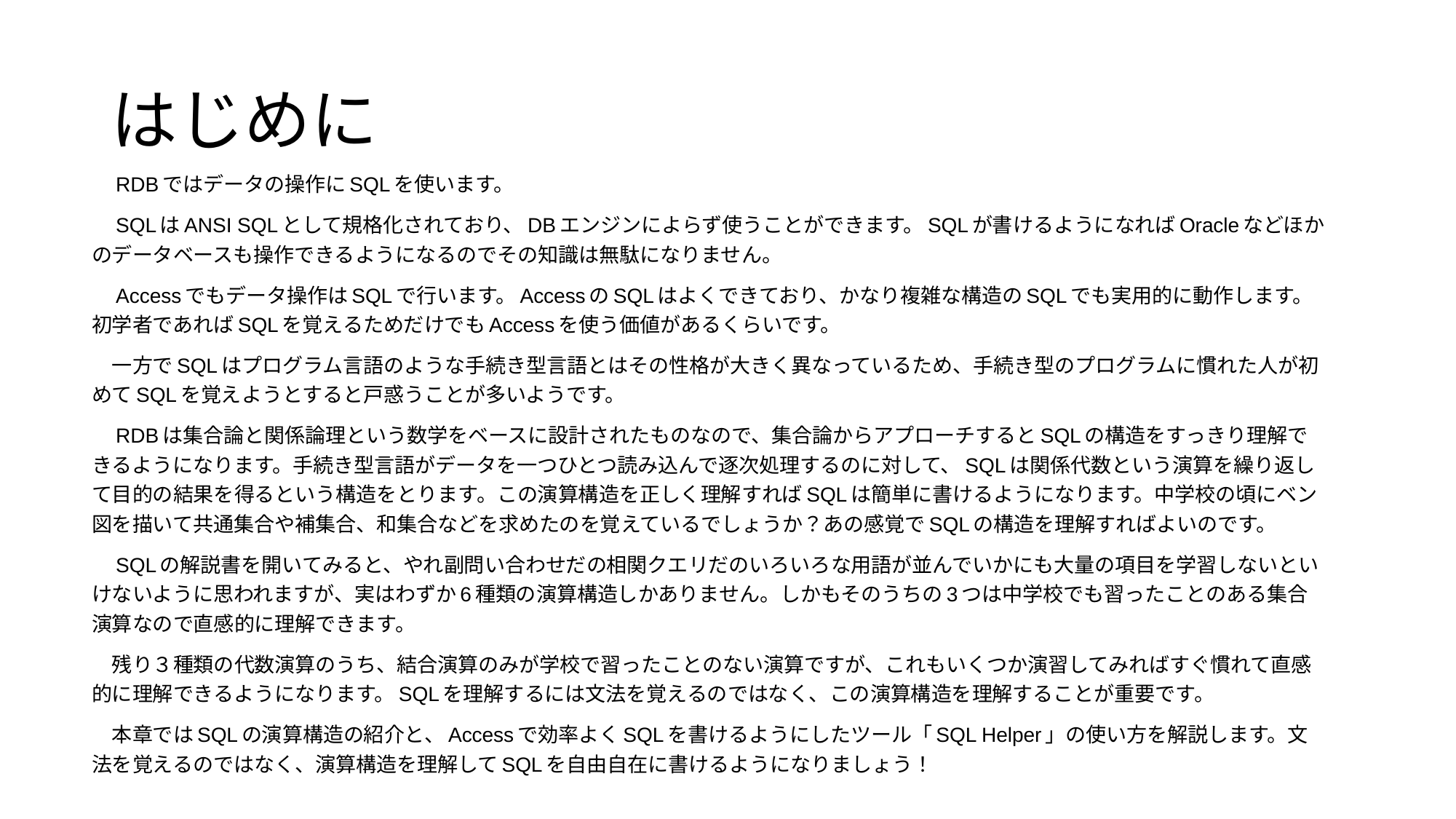

# はじめに
　RDBではデータの操作にSQLを使います。
　SQLはANSI SQLとして規格化されており、DBエンジンによらず使うことができます。SQLが書けるようになればOracleなどほかのデータベースも操作できるようになるのでその知識は無駄になりません。
　Accessでもデータ操作はSQLで行います。AccessのSQLはよくできており、かなり複雑な構造のSQLでも実用的に動作します。初学者であればSQLを覚えるためだけでもAccessを使う価値があるくらいです。
　一方でSQLはプログラム言語のような手続き型言語とはその性格が大きく異なっているため、手続き型のプログラムに慣れた人が初めてSQLを覚えようとすると戸惑うことが多いようです。
　RDBは集合論と関係論理という数学をベースに設計されたものなので、集合論からアプローチするとSQLの構造をすっきり理解できるようになります。手続き型言語がデータを一つひとつ読み込んで逐次処理するのに対して、SQLは関係代数という演算を繰り返して目的の結果を得るという構造をとります。この演算構造を正しく理解すればSQLは簡単に書けるようになります。中学校の頃にベン図を描いて共通集合や補集合、和集合などを求めたのを覚えているでしょうか？あの感覚でSQLの構造を理解すればよいのです。
　SQLの解説書を開いてみると、やれ副問い合わせだの相関クエリだのいろいろな用語が並んでいかにも大量の項目を学習しないといけないように思われますが、実はわずか6種類の演算構造しかありません。しかもそのうちの3つは中学校でも習ったことのある集合演算なので直感的に理解できます。
　残り３種類の代数演算のうち、結合演算のみが学校で習ったことのない演算ですが、これもいくつか演習してみればすぐ慣れて直感的に理解できるようになります。SQLを理解するには文法を覚えるのではなく、この演算構造を理解することが重要です。
　本章ではSQLの演算構造の紹介と、Accessで効率よくSQLを書けるようにしたツール「SQL Helper」の使い方を解説します。文法を覚えるのではなく、演算構造を理解してSQLを自由自在に書けるようになりましょう！